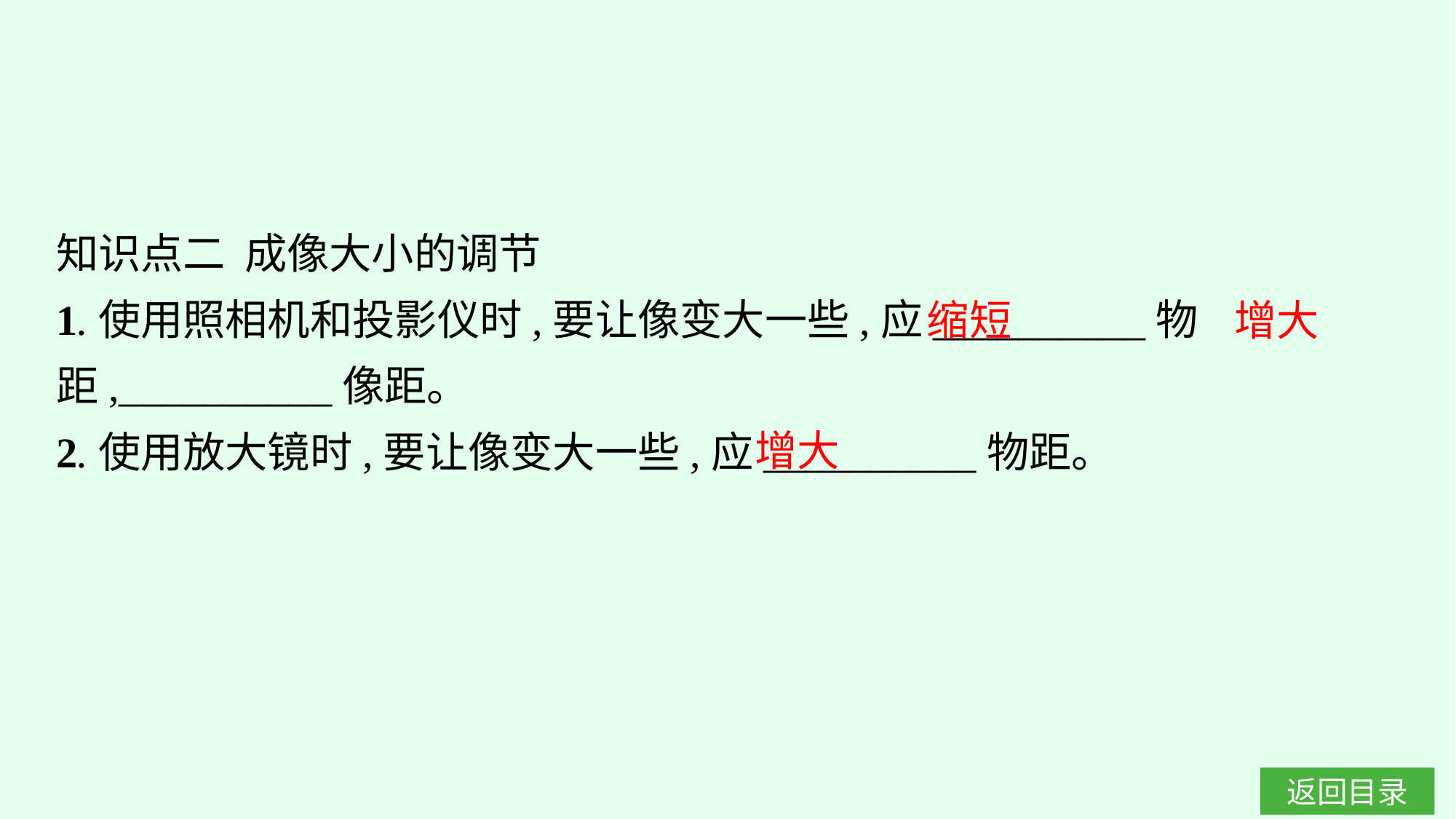

知识点二  成像大小的调节
1.使用照相机和投影仪时,要让像变大一些,应__________物距,__________像距。
2.使用放大镜时,要让像变大一些,应__________物距。
缩短
增大
增大